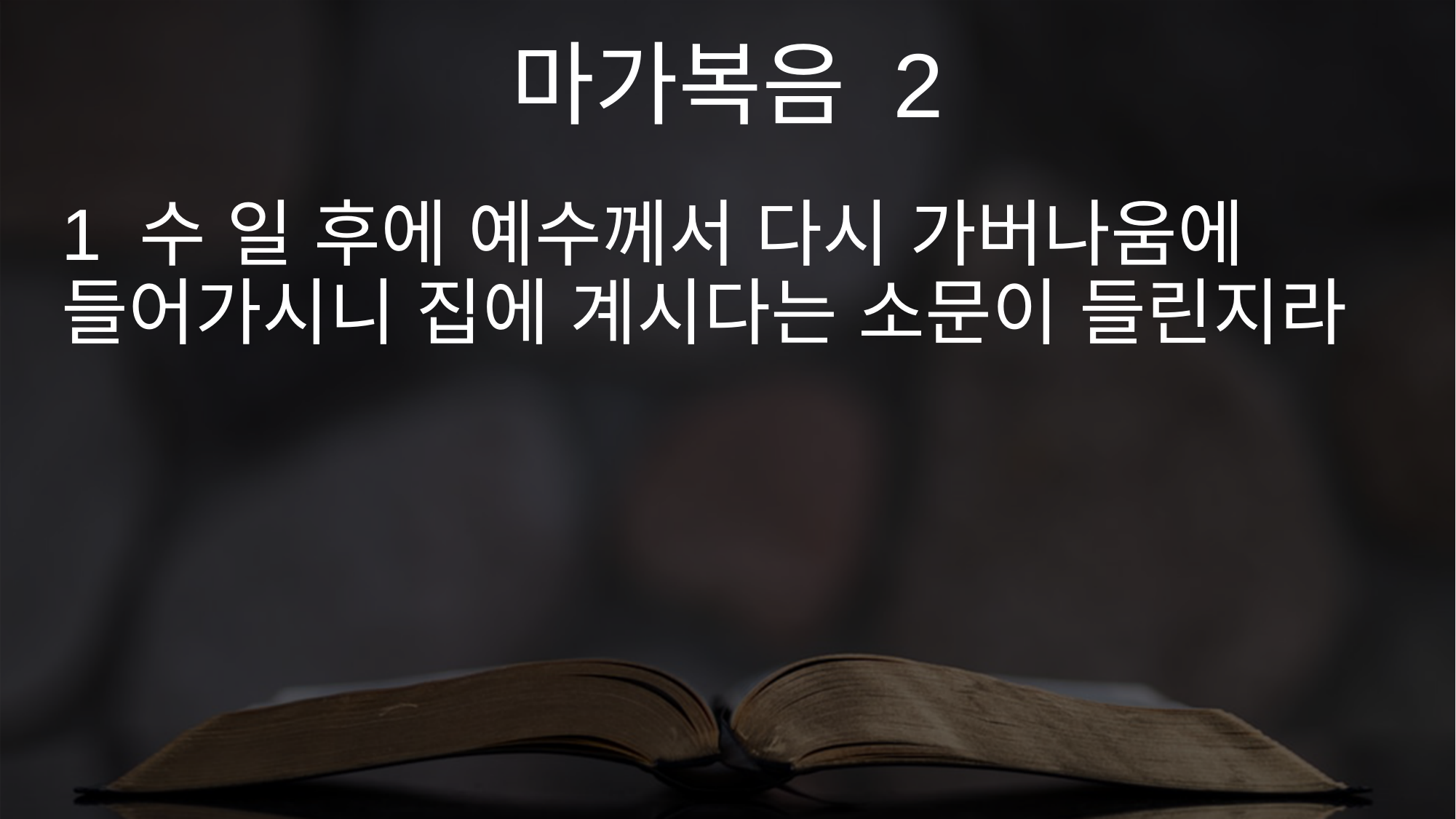

마가복음 2
1 수 일 후에 예수께서 다시 가버나움에 들어가시니 집에 계시다는 소문이 들린지라